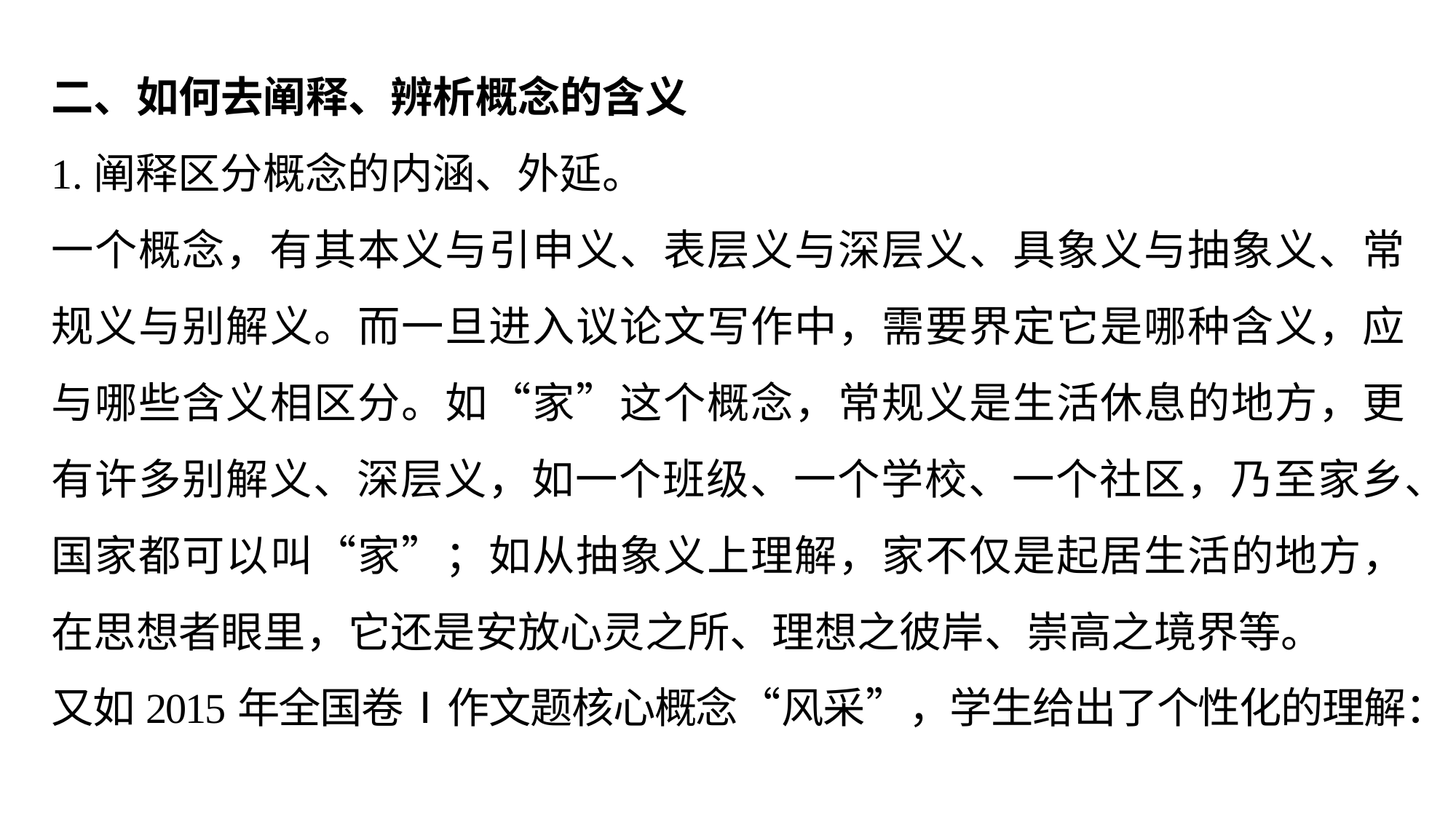

二、如何去阐释、辨析概念的含义
1.阐释区分概念的内涵、外延。
一个概念，有其本义与引申义、表层义与深层义、具象义与抽象义、常规义与别解义。而一旦进入议论文写作中，需要界定它是哪种含义，应与哪些含义相区分。如“家”这个概念，常规义是生活休息的地方，更有许多别解义、深层义，如一个班级、一个学校、一个社区，乃至家乡、国家都可以叫“家”；如从抽象义上理解，家不仅是起居生活的地方，在思想者眼里，它还是安放心灵之所、理想之彼岸、崇高之境界等。
又如2015年全国卷Ⅰ作文题核心概念“风采”，学生给出了个性化的理解：